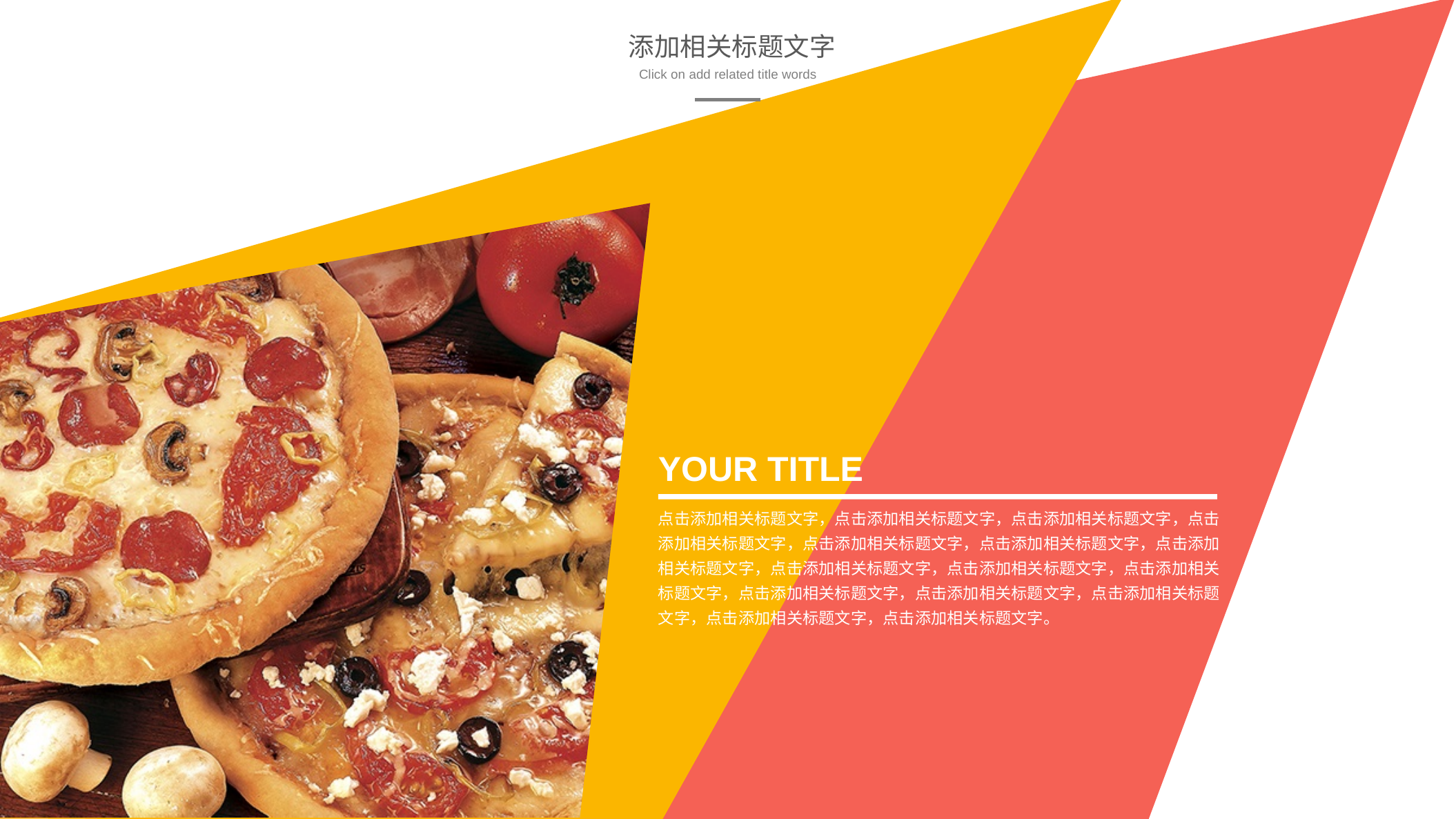

添加相关标题文字
Click on add related title words

YOUR TITLE

点击添加相关标题文字，点击添加相关标题文字，点击添加相关标题文字，点击添加相关标题文字，点击添加相关标题文字，点击添加相关标题文字，点击添加相关标题文字，点击添加相关标题文字，点击添加相关标题文字，点击添加相关标题文字，点击添加相关标题文字，点击添加相关标题文字，点击添加相关标题文字，点击添加相关标题文字，点击添加相关标题文字。